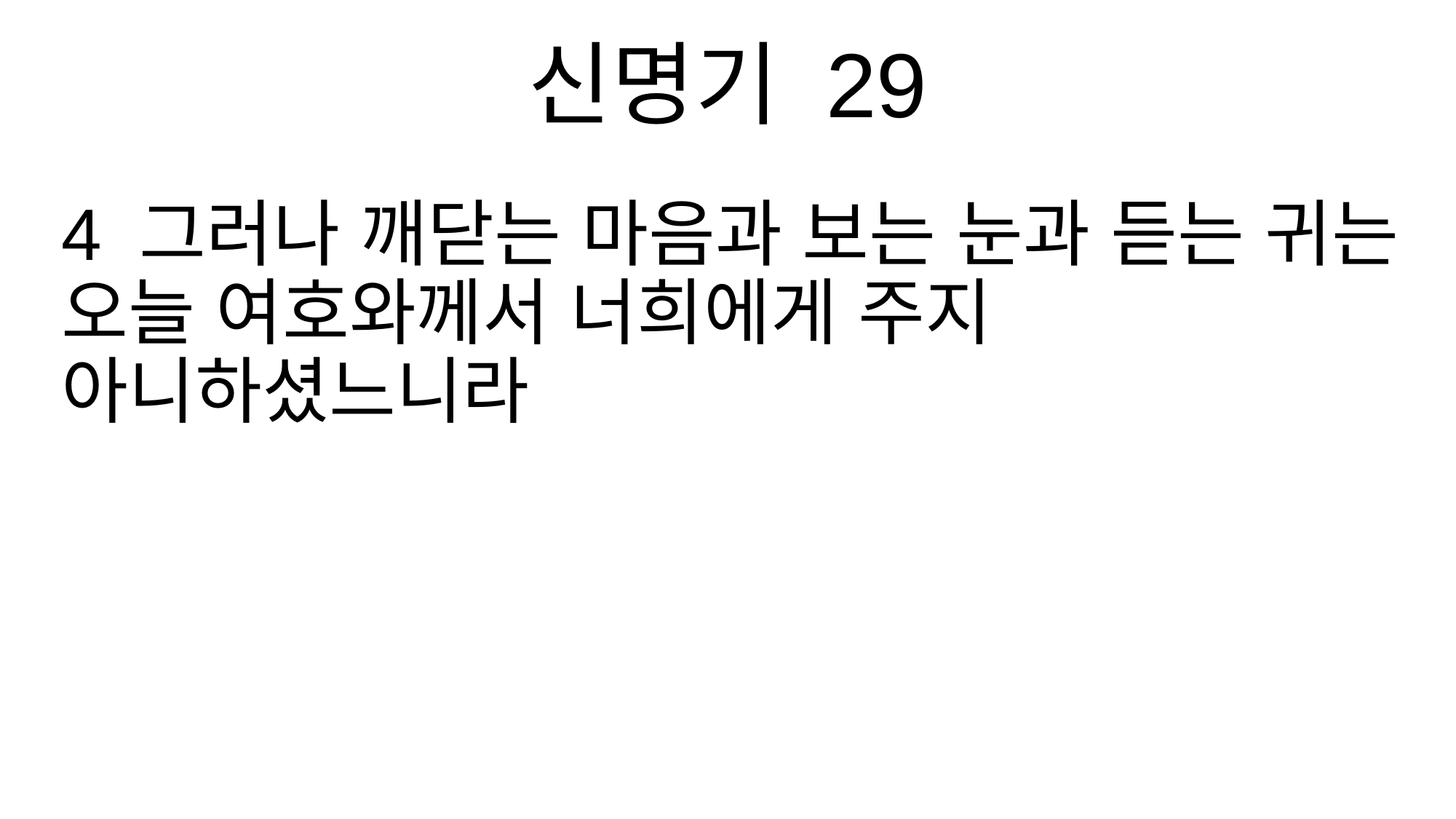

신명기 29
4 그러나 깨닫는 마음과 보는 눈과 듣는 귀는 오늘 여호와께서 너희에게 주지 아니하셨느니라